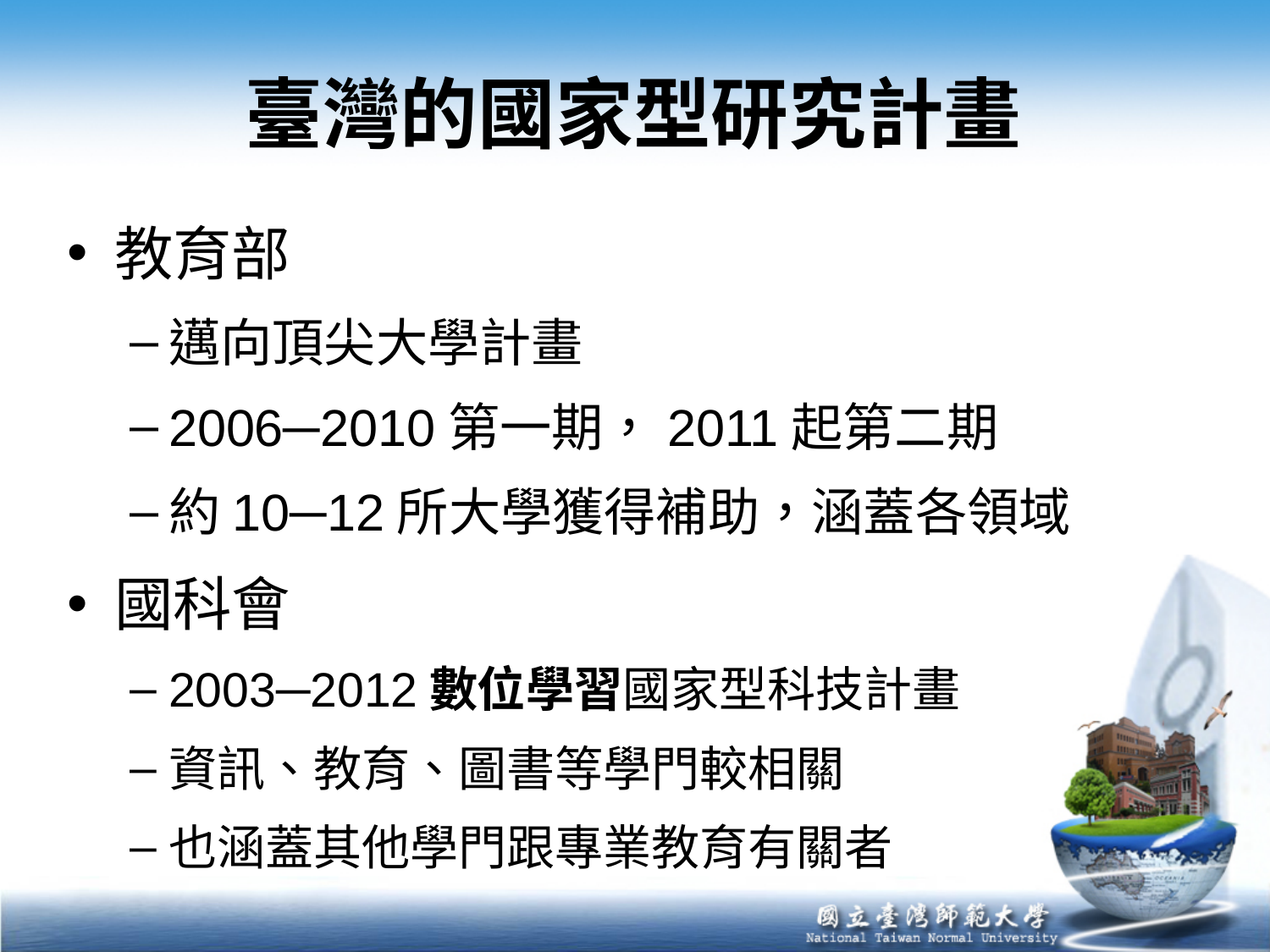

# 臺灣的國家型研究計畫
教育部
邁向頂尖大學計畫
2006─2010第一期，2011起第二期
約10─12所大學獲得補助，涵蓋各領域
國科會
2003─2012數位學習國家型科技計畫
資訊、教育、圖書等學門較相關
也涵蓋其他學門跟專業教育有關者